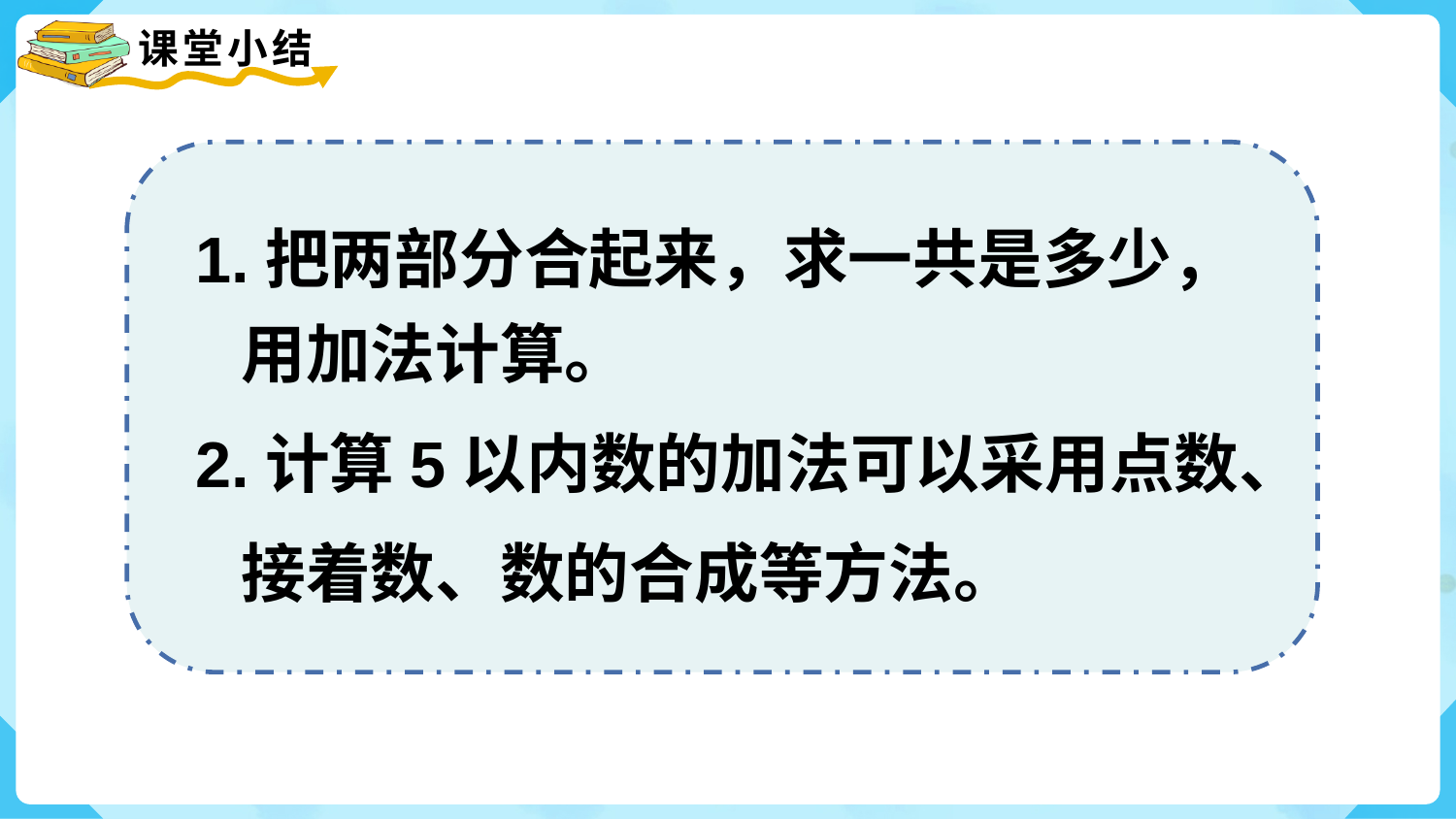

1.把两部分合起来，求一共是多少，
  用加法计算。
2.计算5以内数的加法可以采用点数、
  接着数、数的合成等方法。